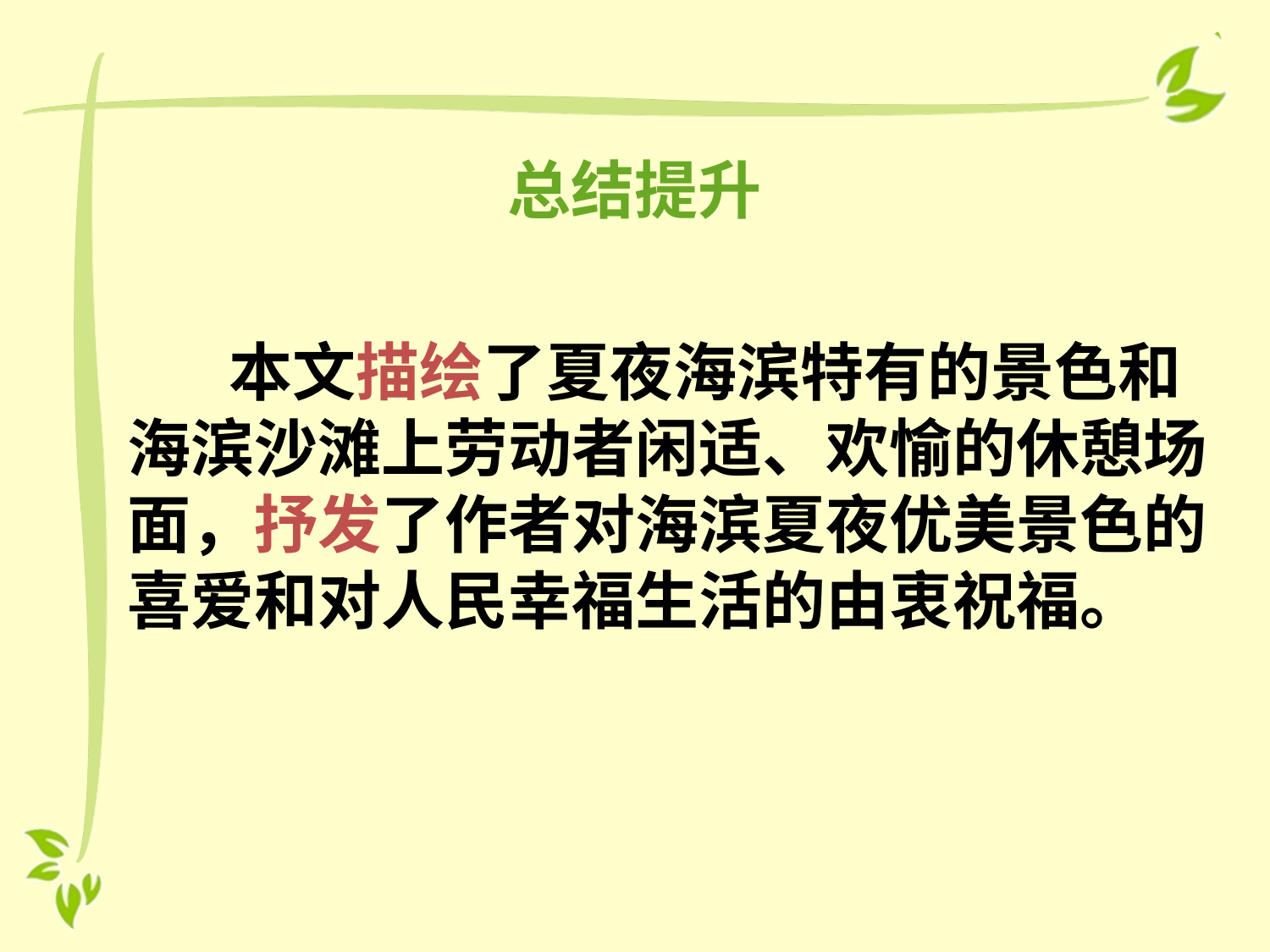

总结提升
      本文描绘了夏夜海滨特有的景色和海滨沙滩上劳动者闲适、欢愉的休憩场面，抒发了作者对海滨夏夜优美景色的喜爱和对人民幸福生活的由衷祝福。